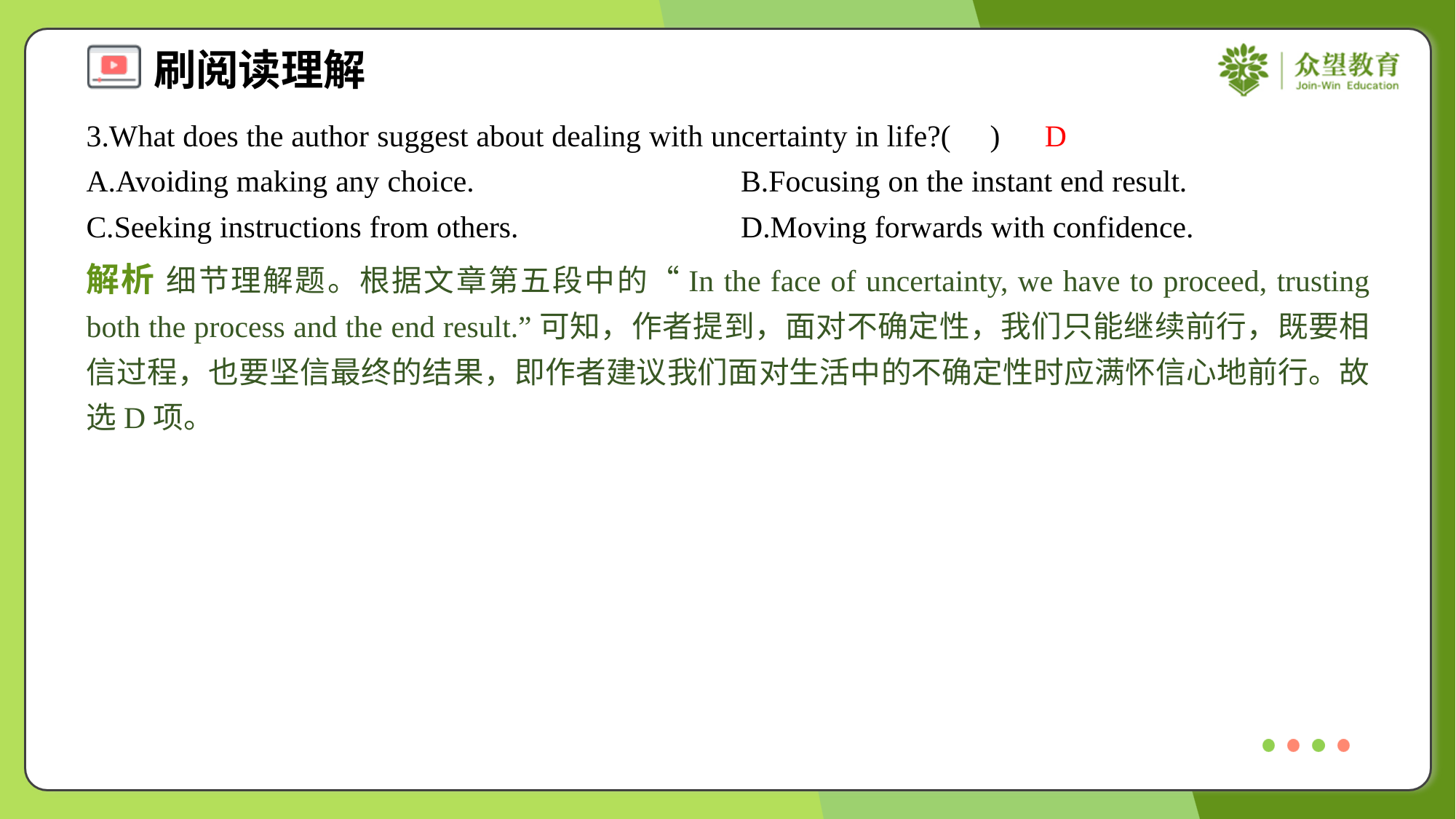

3.What does the author suggest about dealing with uncertainty in life?(     )
D
A.Avoiding making any choice.	B.Focusing on the instant end result.
C.Seeking instructions from others.	D.Moving forwards with confidence.
解析 细节理解题。根据文章第五段中的“In the face of uncertainty, we have to proceed, trusting both the process and the end result.”可知，作者提到，面对不确定性，我们只能继续前行，既要相信过程，也要坚信最终的结果，即作者建议我们面对生活中的不确定性时应满怀信心地前行。故选D项。